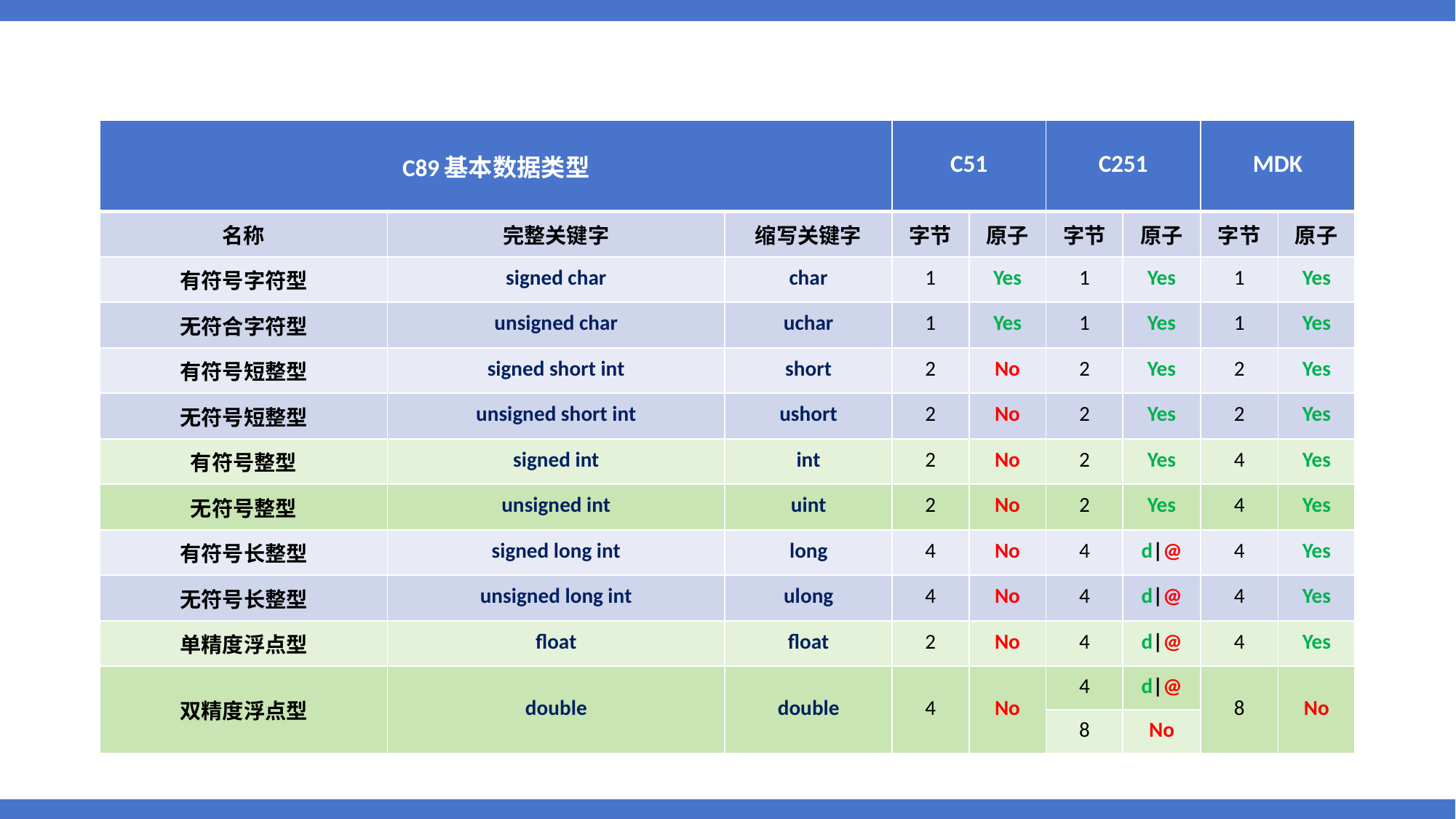

| C89基本数据类型 |  |  | C51 |  | C251 |  | MDK |  |
| --- | --- | --- | --- | --- | --- | --- | --- | --- |
| 名称 | 完整关键字 | 缩写关键字 | 字节 | 原子 | 字节 | 原子 | 字节 | 原子 |
| 有符号字符型 | signed char | char | 1 | Yes | 1 | Yes | 1 | Yes |
| 无符合字符型 | unsigned char | uchar | 1 | Yes | 1 | Yes | 1 | Yes |
| 有符号短整型 | signed short int | short | 2 | No | 2 | Yes | 2 | Yes |
| 无符号短整型 | unsigned short int | ushort | 2 | No | 2 | Yes | 2 | Yes |
| 有符号整型 | signed int | int | 2 | No | 2 | Yes | 4 | Yes |
| 无符号整型 | unsigned int | uint | 2 | No | 2 | Yes | 4 | Yes |
| 有符号长整型 | signed long int | long | 4 | No | 4 | d|@ | 4 | Yes |
| 无符号长整型 | unsigned long int | ulong | 4 | No | 4 | d|@ | 4 | Yes |
| 单精度浮点型 | float | float | 2 | No | 4 | d|@ | 4 | Yes |
| 双精度浮点型 | double | double | 4 | No | 4 | d|@ | 8 | No |
|  |  |  |  |  | 8 | No |  |  |